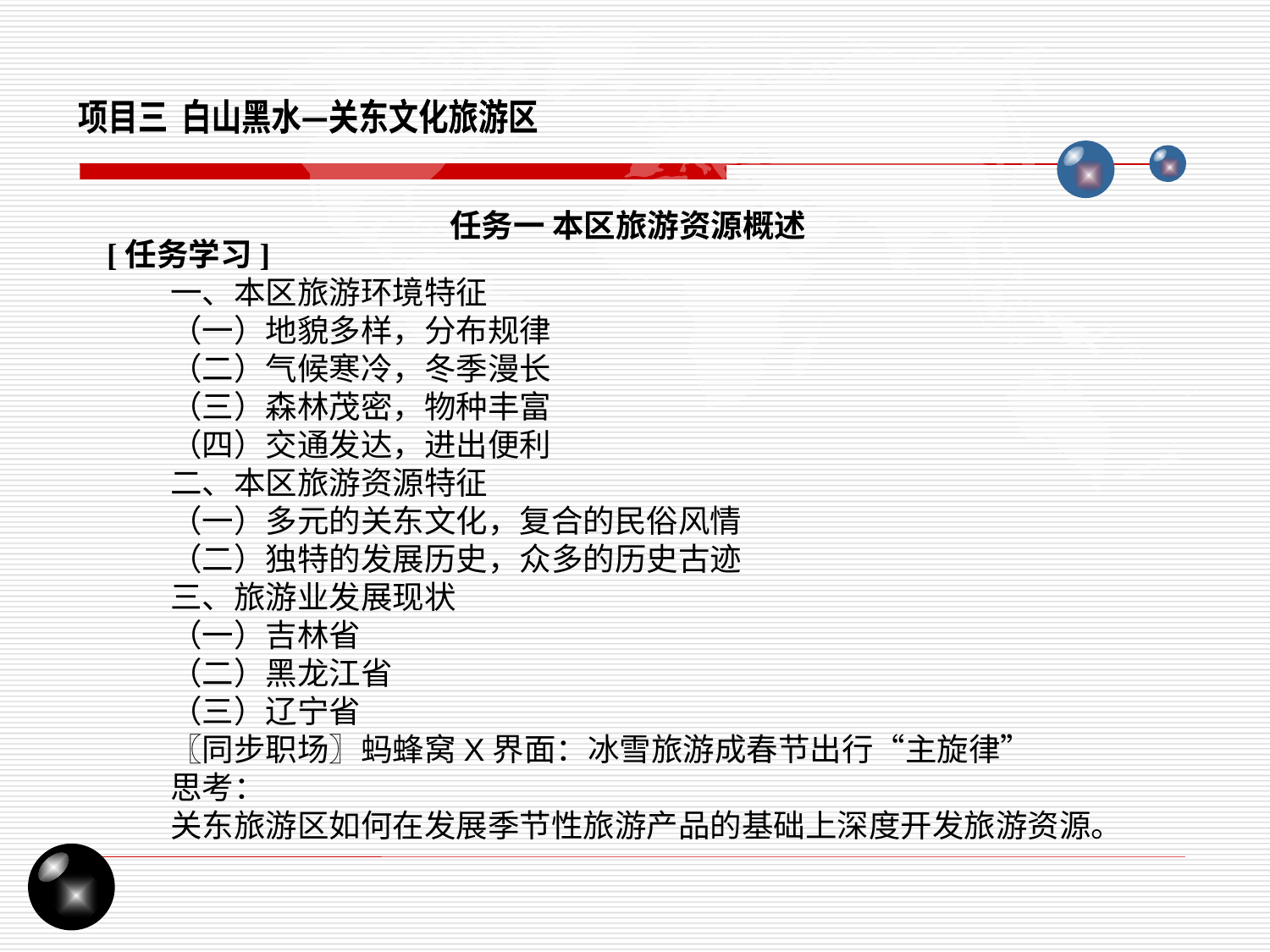

项目三  白山黑水—关东文化旅游区
任务一 本区旅游资源概述

[任务学习]
一、本区旅游环境特征
（一）地貌多样，分布规律
（二）气候寒冷，冬季漫长
（三）森林茂密，物种丰富
（四）交通发达，进出便利
二、本区旅游资源特征
（一）多元的关东文化，复合的民俗风情
（二）独特的发展历史，众多的历史古迹
三、旅游业发展现状
（一）吉林省
（二）黑龙江省
（三）辽宁省
〖同步职场〗蚂蜂窝X界面：冰雪旅游成春节出行“主旋律”
思考：
关东旅游区如何在发展季节性旅游产品的基础上深度开发旅游资源。